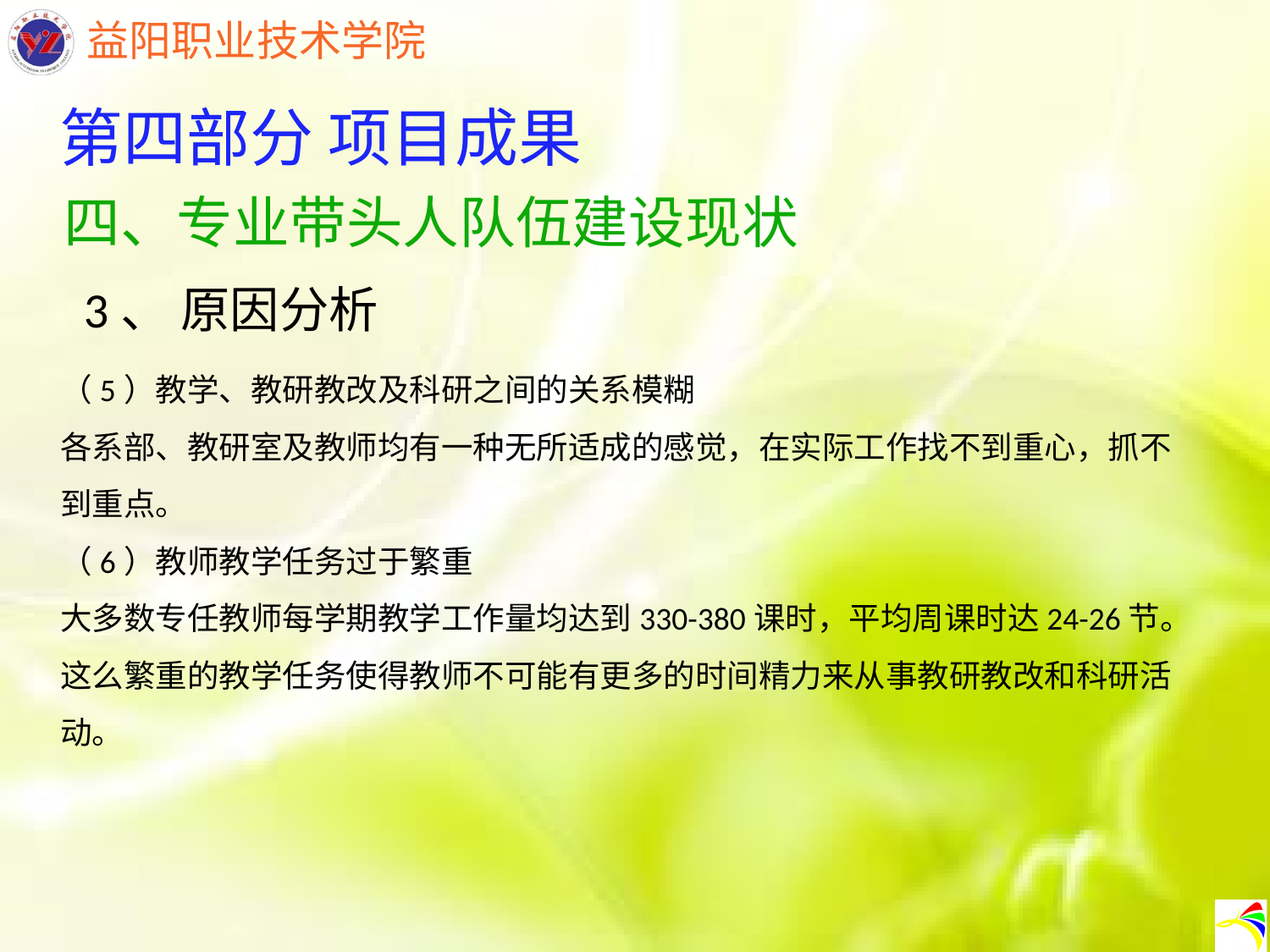

第四部分 项目成果
四、专业带头人队伍建设现状
3、 原因分析
（5）教学、教研教改及科研之间的关系模糊
各系部、教研室及教师均有一种无所适成的感觉，在实际工作找不到重心，抓不到重点。
（6）教师教学任务过于繁重
大多数专任教师每学期教学工作量均达到330-380课时，平均周课时达24-26节。这么繁重的教学任务使得教师不可能有更多的时间精力来从事教研教改和科研活动。